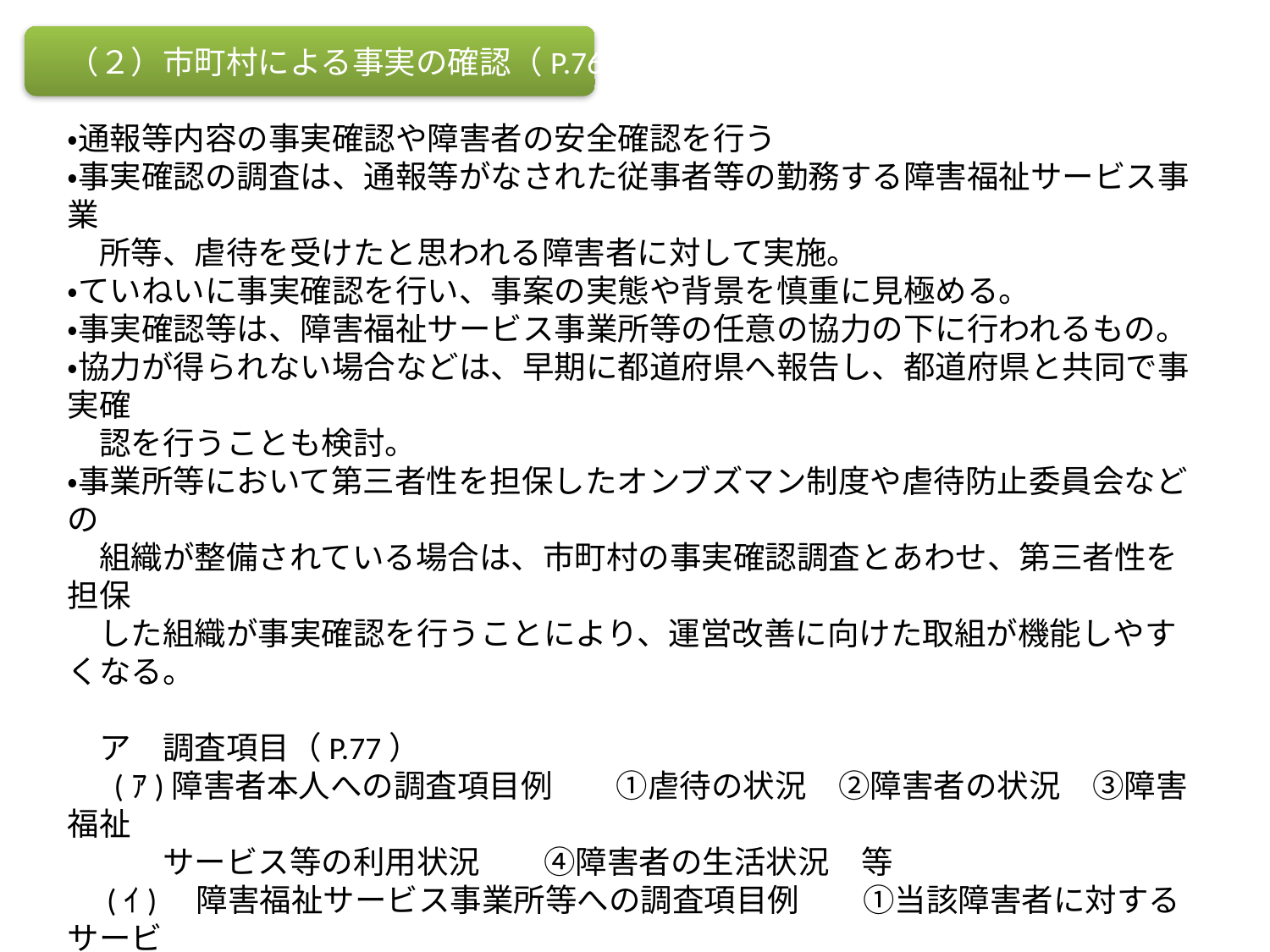

（２）市町村による事実の確認（P.76）

・通報等内容の事実確認や障害者の安全確認を行う
・事実確認の調査は、通報等がなされた従事者等の勤務する障害福祉サービス事業
　所等、虐待を受けたと思われる障害者に対して実施。
・ていねいに事実確認を行い、事案の実態や背景を慎重に見極める。
・事実確認等は、障害福祉サービス事業所等の任意の協力の下に行われるもの。
・協力が得られない場合などは、早期に都道府県へ報告し、都道府県と共同で事実確
　認を行うことも検討。
・事業所等において第三者性を担保したオンブズマン制度や虐待防止委員会などの
　組織が整備されている場合は、市町村の事実確認調査とあわせ、第三者性を担保
　した組織が事実確認を行うことにより、運営改善に向けた取組が機能しやすくなる。
　ア　調査項目（P.77）
　 (ｱ)障害者本人への調査項目例　　①虐待の状況　②障害者の状況　③障害福祉
　　　サービス等の利用状況　　④障害者の生活状況　等
　(ｲ)　障害福祉サービス事業所等への調査項目例　　①当該障害者に対するサービ
　　　　ス提供状況　　②虐待を行った疑いのある職員の勤務状況等　③　通報等の内
　　　　容に係る事実確認、状況の説明　④職員の勤務体制　⑤　その他必要事項
　イ　調査を行う際の留意事項
 　①複数職員による訪問調査　②医療職の立ち会い　③障害者、障害福祉サービス
　　　事業所等への十分な説明　④障害者や障害者福祉施設従事者等の権利、プラ
　　　イバシーへの配慮